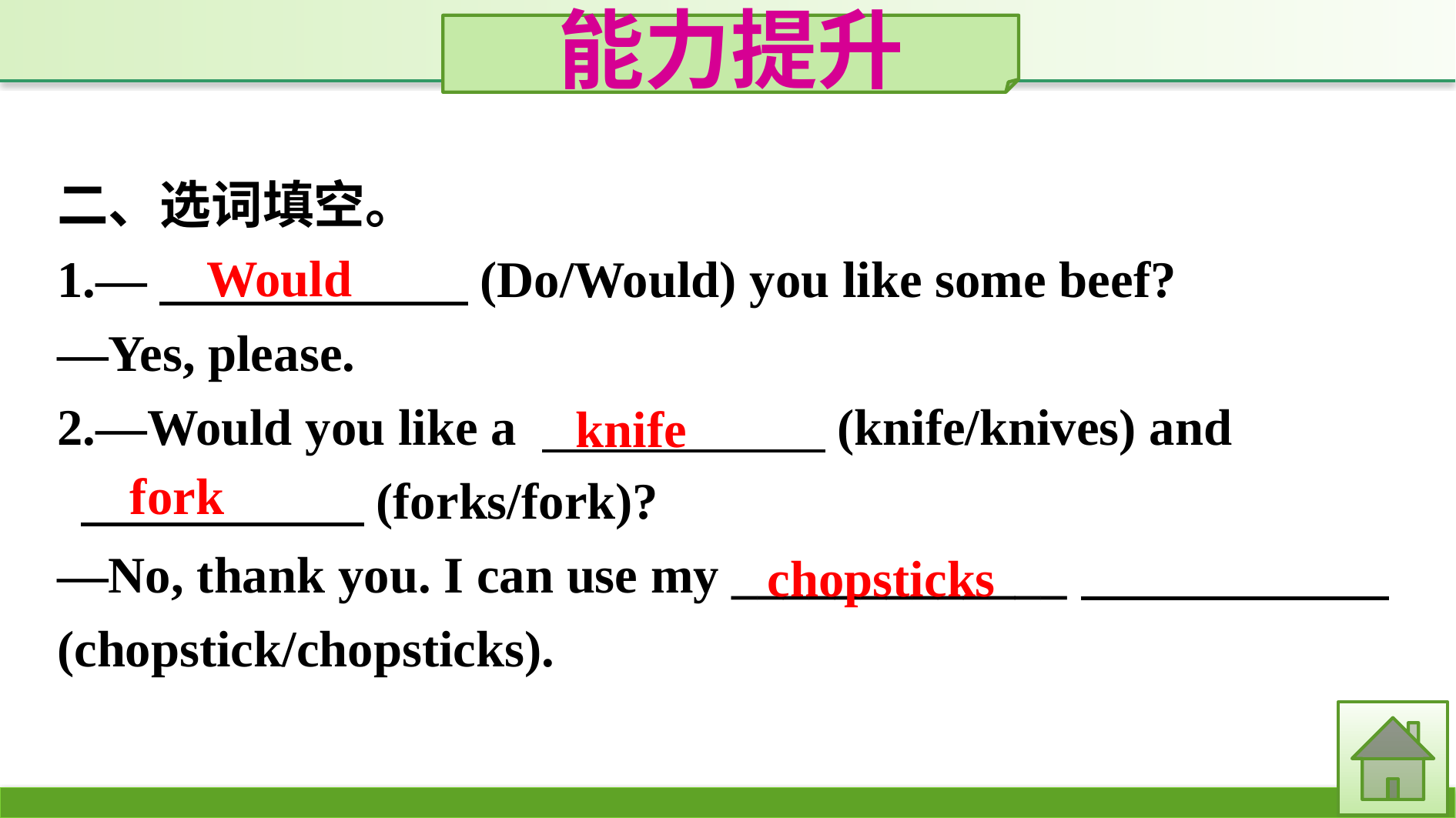

能力提升
二、选词填空。
1.—　　　　　　(Do/Would) you like some beef?
—Yes, please.
2.—Would you like a 　　　　　 (knife/knives) and
 　　　　　 (forks/fork)?
—No, thank you. I can use my _____________　　　　　　(chopstick/chopsticks).
Would
knife
fork
chopsticks